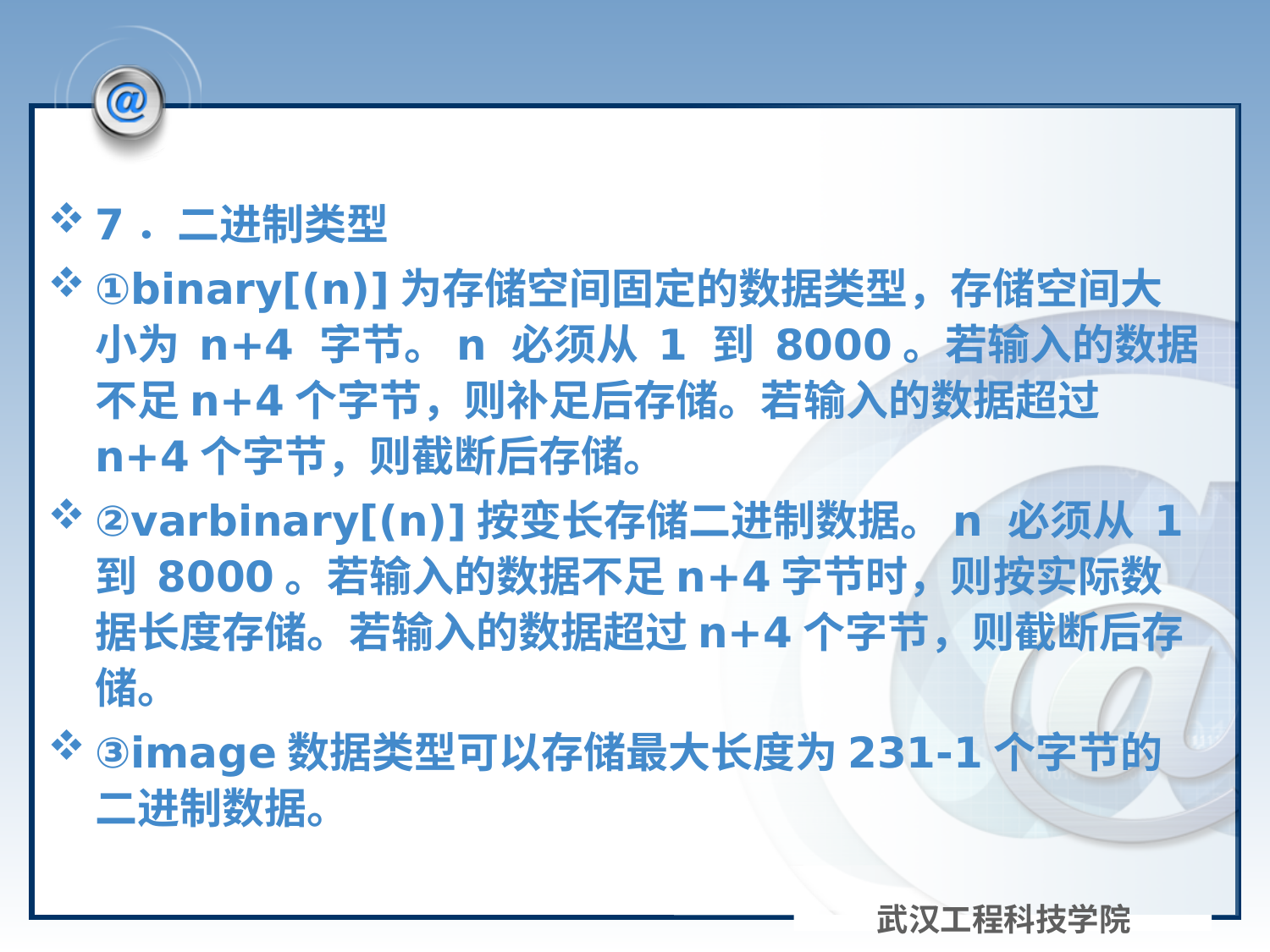

7．二进制类型
①binary[(n)]为存储空间固定的数据类型，存储空间大小为 n+4 字节。n 必须从 1 到 8000。若输入的数据不足n+4个字节，则补足后存储。若输入的数据超过n+4个字节，则截断后存储。
②varbinary[(n)]按变长存储二进制数据。n 必须从 1 到 8000。若输入的数据不足n+4字节时，则按实际数据长度存储。若输入的数据超过n+4个字节，则截断后存储。
③image数据类型可以存储最大长度为231-1个字节的二进制数据。
武汉工程科技学院